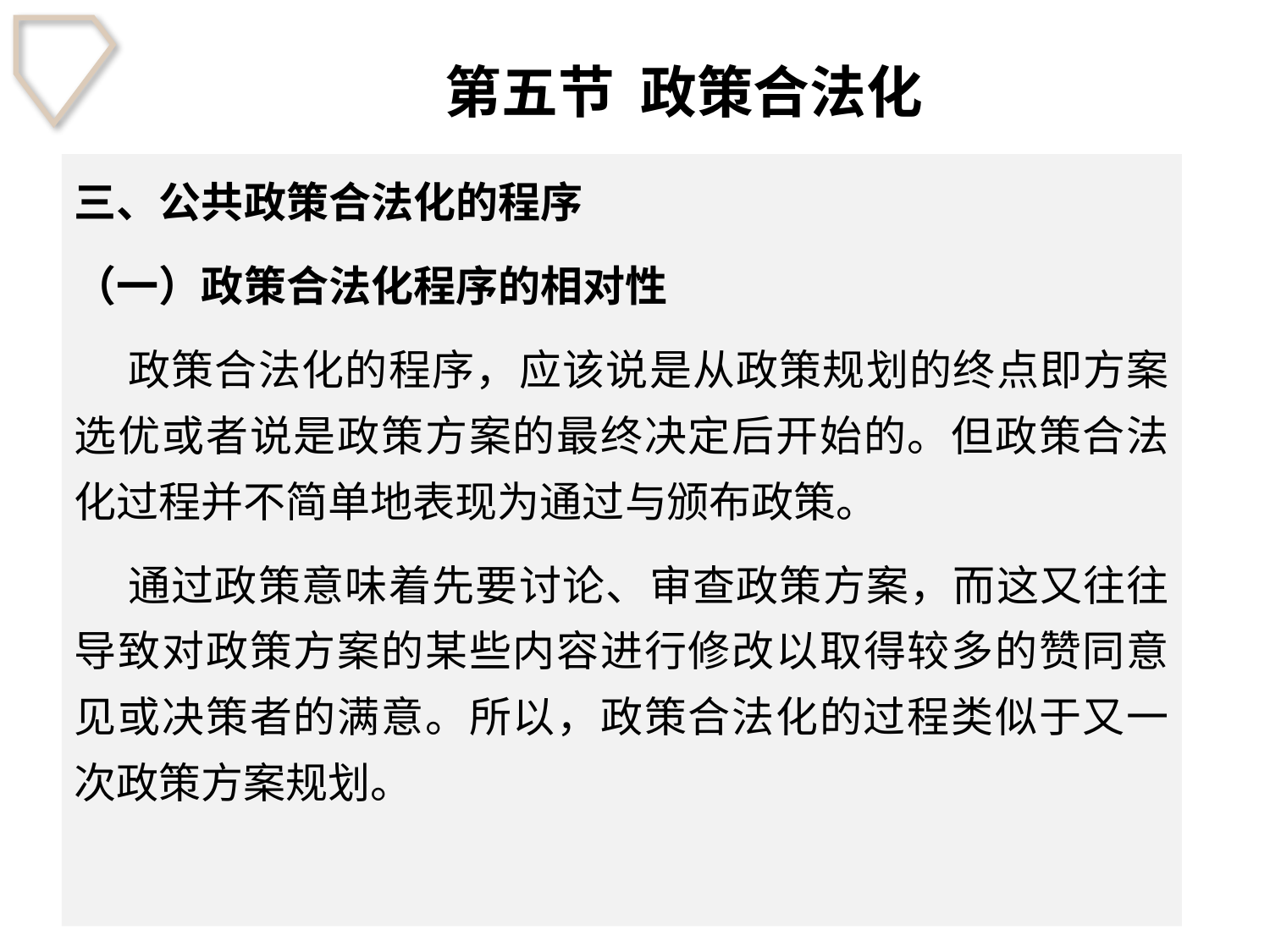

# 第五节  政策合法化
三、公共政策合法化的程序
（一）政策合法化程序的相对性
    政策合法化的程序，应该说是从政策规划的终点即方案选优或者说是政策方案的最终决定后开始的。但政策合法化过程并不简单地表现为通过与颁布政策。
    通过政策意味着先要讨论、审查政策方案，而这又往往导致对政策方案的某些内容进行修改以取得较多的赞同意见或决策者的满意。所以，政策合法化的过程类似于又一次政策方案规划。